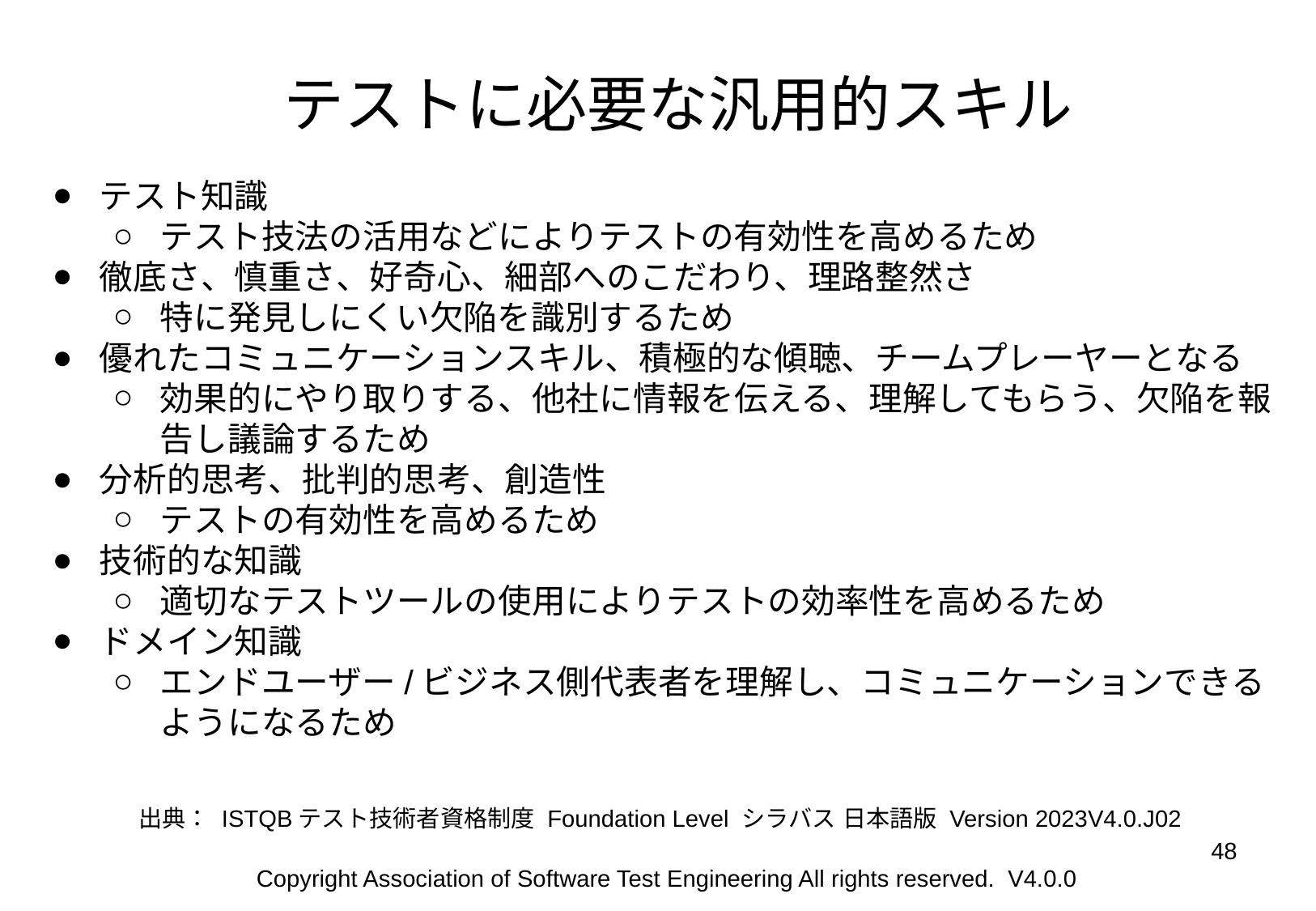

# テストに必要な汎用的スキル
テスト知識
テスト技法の活用などによりテストの有効性を高めるため
徹底さ、慎重さ、好奇心、細部へのこだわり、理路整然さ
特に発見しにくい欠陥を識別するため
優れたコミュニケーションスキル、積極的な傾聴、チームプレーヤーとなる
効果的にやり取りする、他社に情報を伝える、理解してもらう、欠陥を報告し議論するため
分析的思考、批判的思考、創造性
テストの有効性を高めるため
技術的な知識
適切なテストツールの使用によりテストの効率性を高めるため
ドメイン知識
エンドユーザー/ビジネス側代表者を理解し、コミュニケーションできるようになるため
出典： ISTQBテスト技術者資格制度 Foundation Level シラバス 日本語版 Version 2023V4.0.J02
48
Copyright Association of Software Test Engineering All rights reserved.  V4.0.0